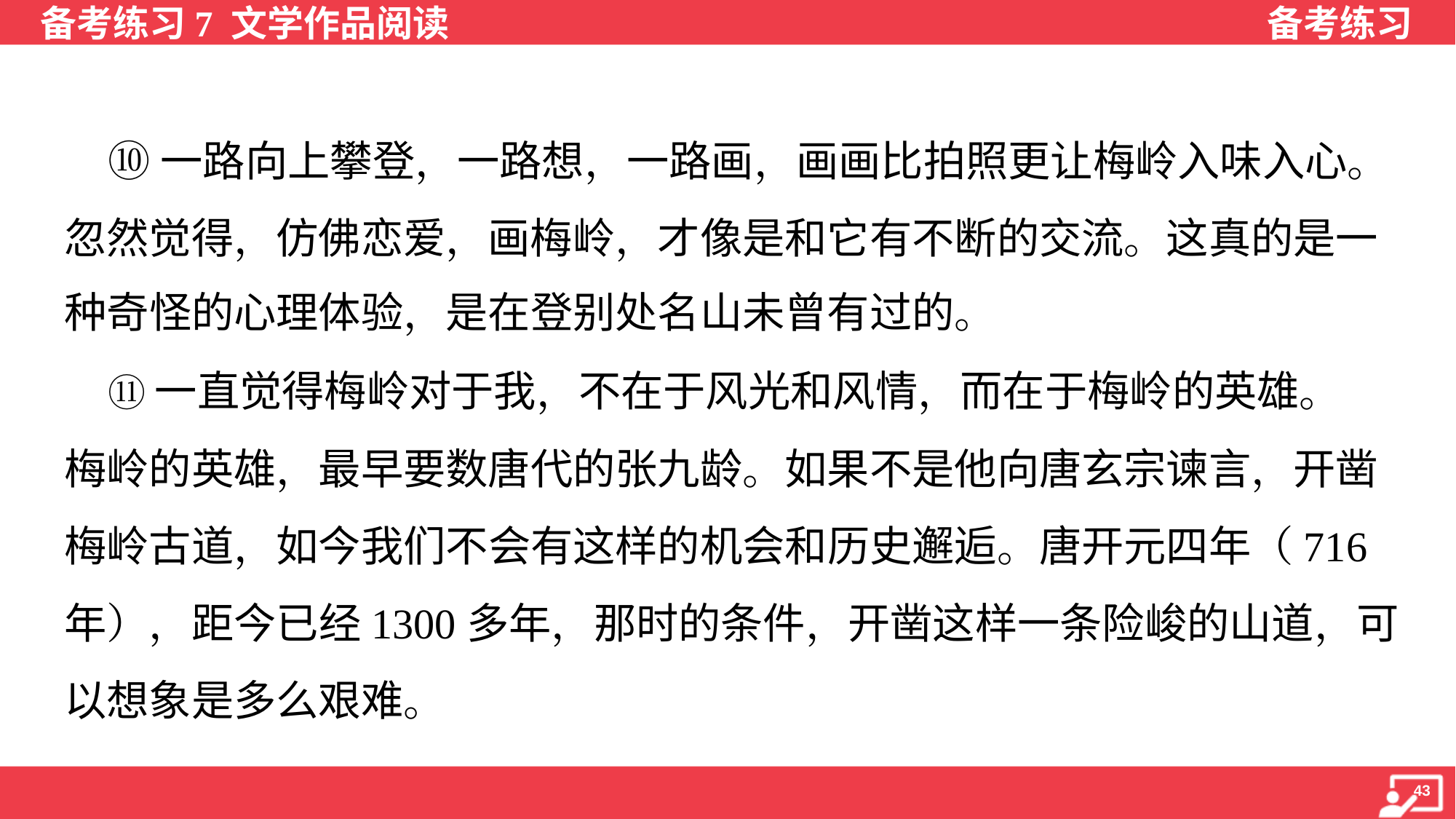

⑩一路向上攀登，一路想，一路画，画画比拍照更让梅岭入味入心。
忽然觉得，仿佛恋爱，画梅岭，才像是和它有不断的交流。这真的是一
种奇怪的心理体验，是在登别处名山未曾有过的。
    ⑪一直觉得梅岭对于我，不在于风光和风情，而在于梅岭的英雄。
梅岭的英雄，最早要数唐代的张九龄。如果不是他向唐玄宗谏言，开凿
梅岭古道，如今我们不会有这样的机会和历史邂逅。唐开元四年（716
年），距今已经1300多年，那时的条件，开凿这样一条险峻的山道，可
以想象是多么艰难。